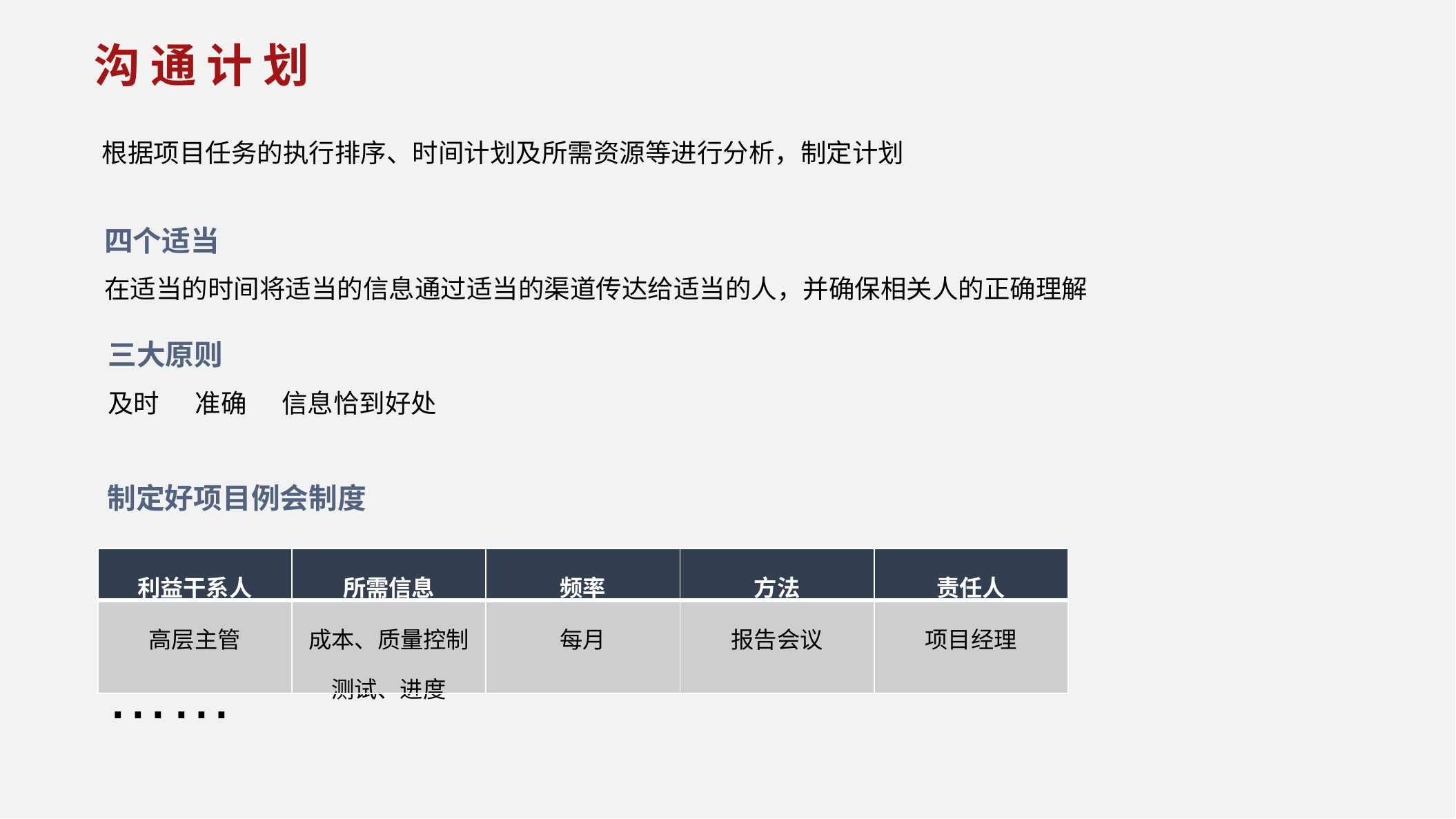

沟 通 计 划
根据项目任务的执行排序、时间计划及所需资源等进行分析，制定计划
四个适当
在适当的时间将适当的信息通过适当的渠道传达给适当的人，并确保相关人的正确理解
三大原则
及时      准确      信息恰到好处

制定好项目例会制度
| 利益干系人 | 所需信息 | 频率 | 方法 | 责任人 |
| --- | --- | --- | --- | --- |
| 高层主管 | 成本、质量控制测试、进度 | 每月 | 报告会议 | 项目经理 |
……